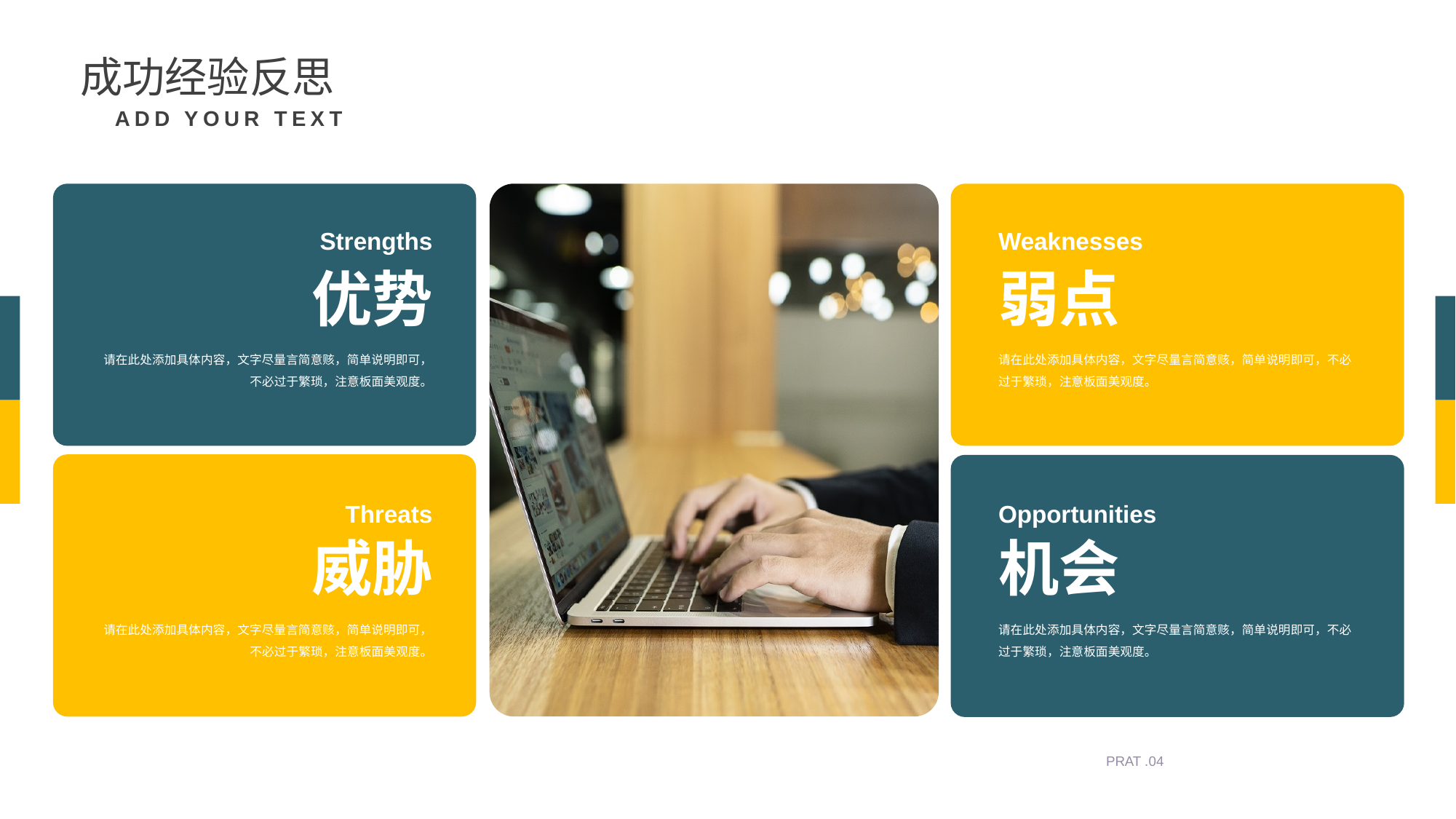

成功经验反思
ADD YOUR TEXT

Weaknesses
Strengths
优势
弱点

请在此处添加具体内容，文字尽量言简意赅，简单说明即可，不必过于繁琐，注意板面美观度。
请在此处添加具体内容，文字尽量言简意赅，简单说明即可，不必过于繁琐，注意板面美观度。

Threats
Opportunities
威胁
机会
请在此处添加具体内容，文字尽量言简意赅，简单说明即可，不必过于繁琐，注意板面美观度。
请在此处添加具体内容，文字尽量言简意赅，简单说明即可，不必过于繁琐，注意板面美观度。
PRAT .04